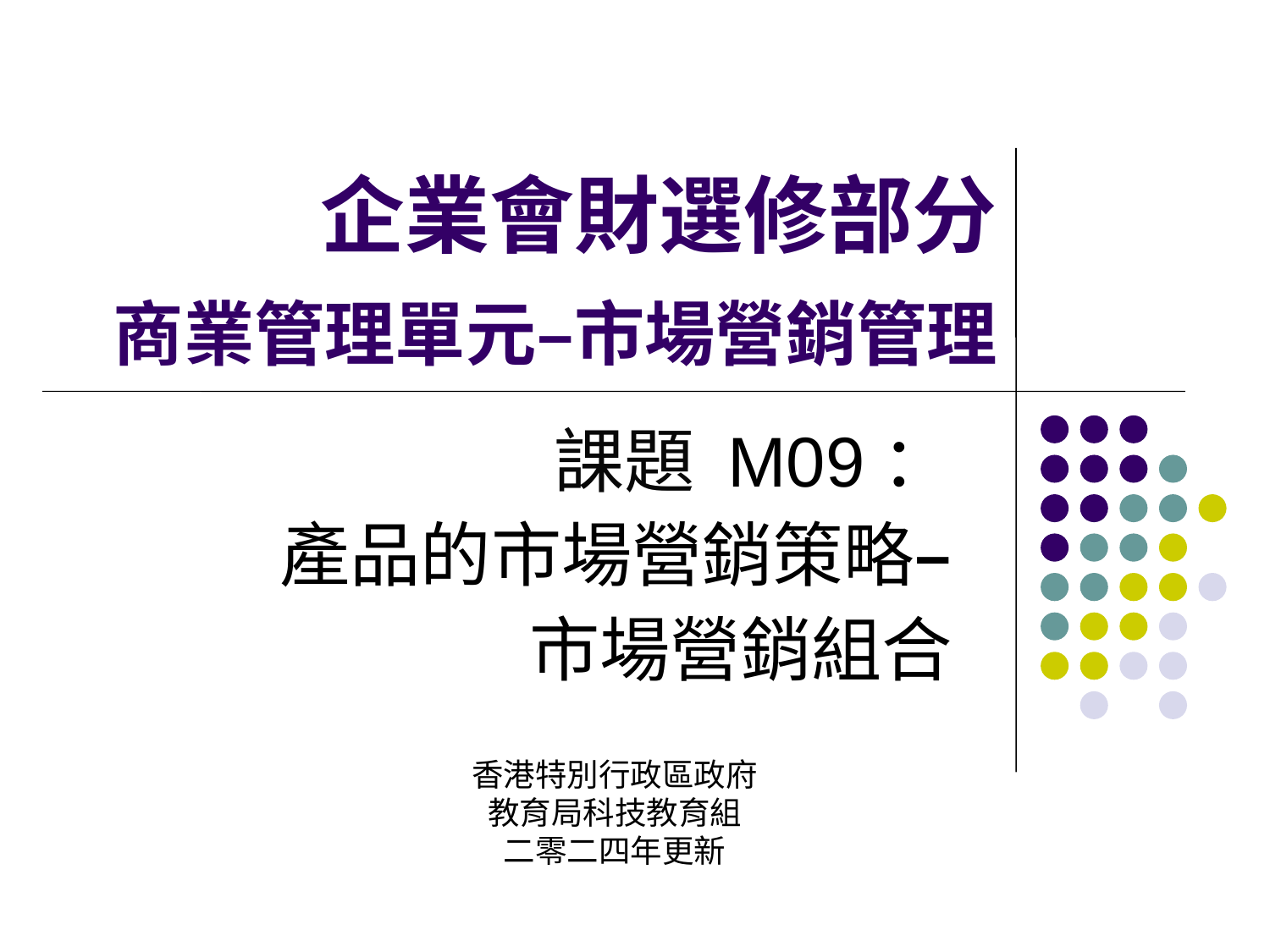

企業會財選修部分
商業管理單元–市場營銷管理
課題 M09：
產品的市場營銷策略–
市場營銷組合
香港特別行政區政府
教育局科技教育組
二零二四年更新